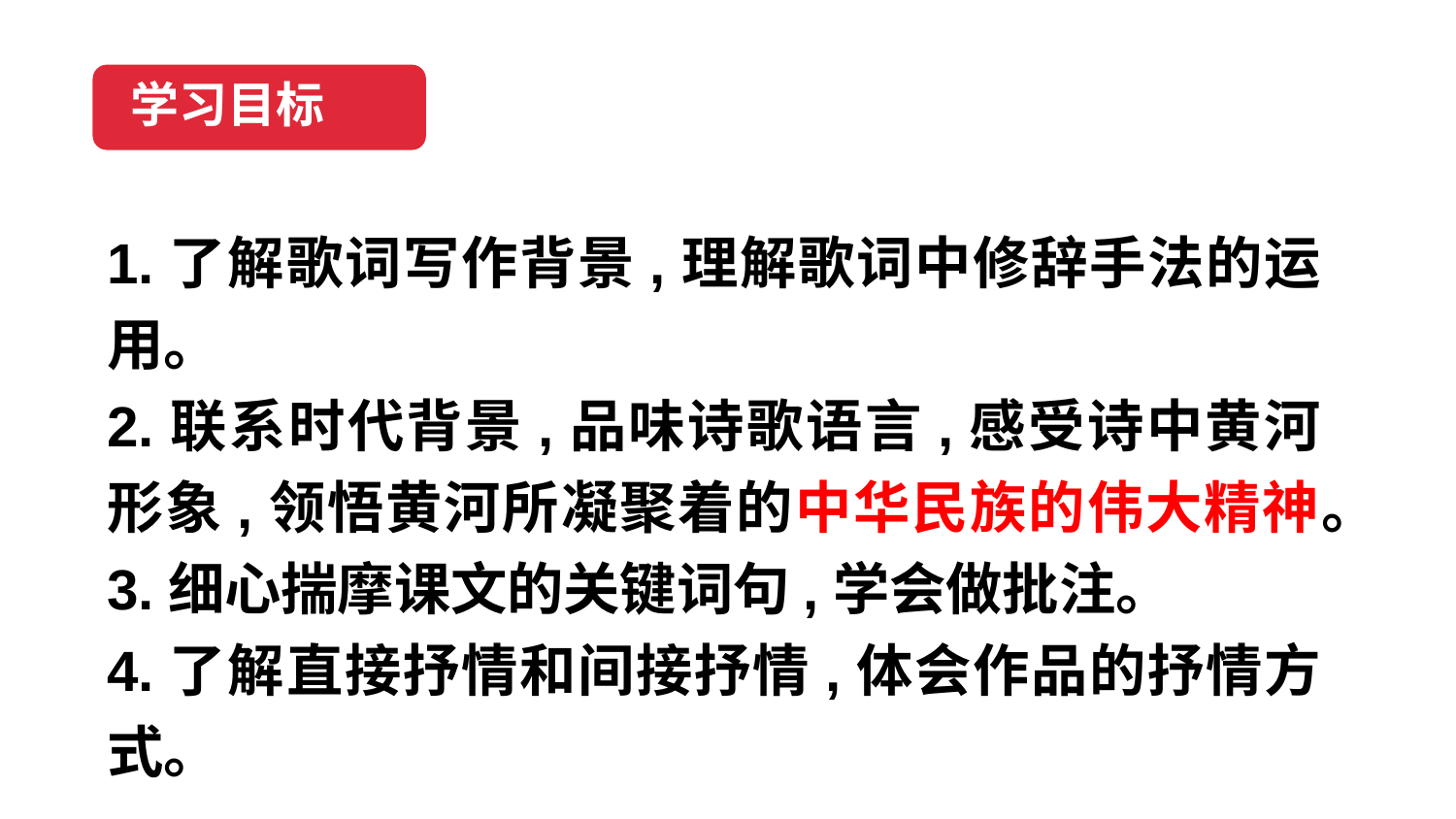

学习目标
1.了解歌词写作背景,理解歌词中修辞手法的运用。
2.联系时代背景,品味诗歌语言,感受诗中黄河形象,领悟黄河所凝聚着的中华民族的伟大精神。
3.细心揣摩课文的关键词句,学会做批注。
4.了解直接抒情和间接抒情,体会作品的抒情方式。